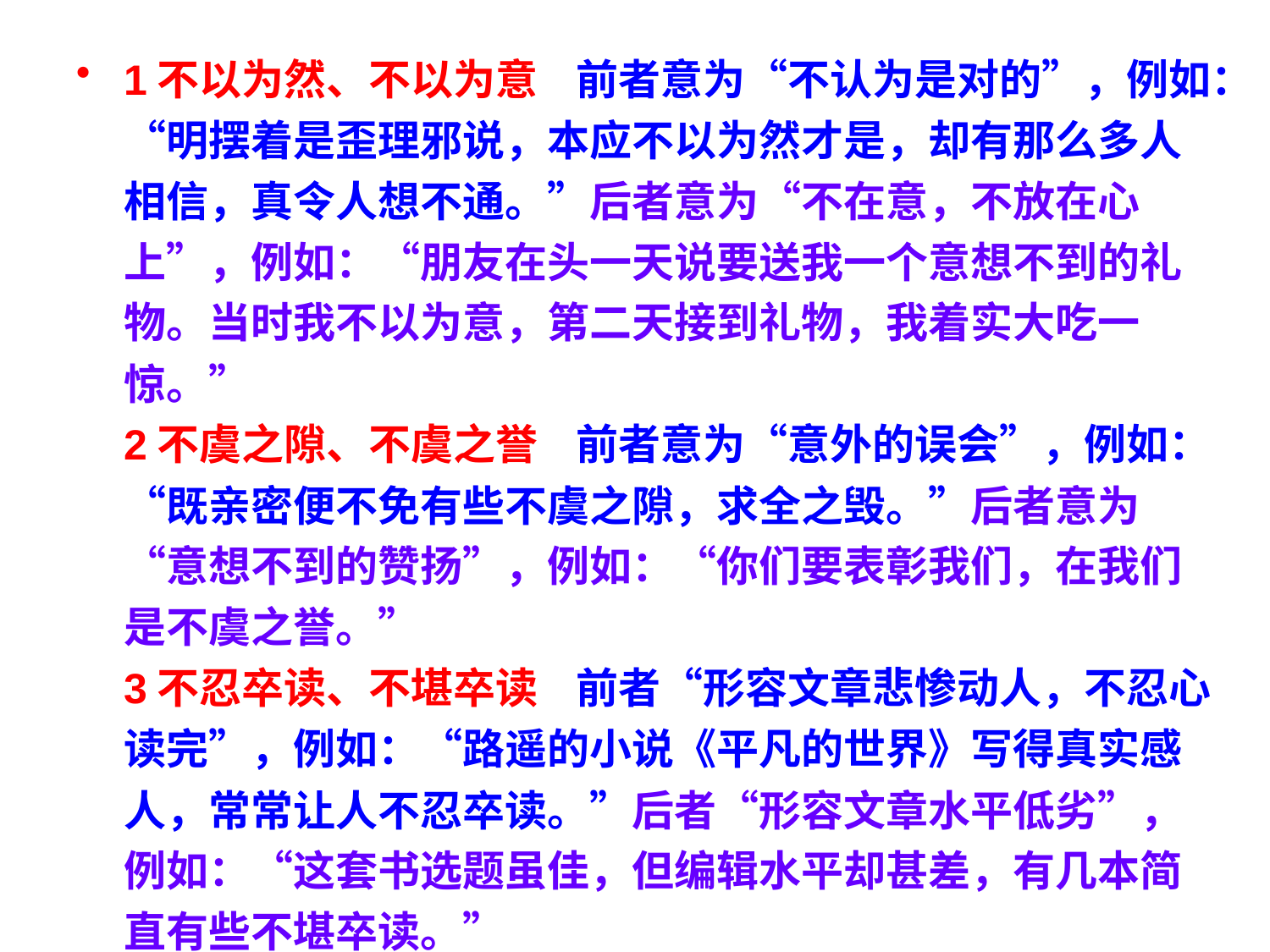

1不以为然、不以为意    前者意为“不认为是对的”，例如：“明摆着是歪理邪说，本应不以为然才是，却有那么多人相信，真令人想不通。”后者意为“不在意，不放在心上”，例如：“朋友在头一天说要送我一个意想不到的礼物。当时我不以为意，第二天接到礼物，我着实大吃一惊。”
2不虞之隙、不虞之誉    前者意为“意外的误会”，例如：“既亲密便不免有些不虞之隙，求全之毁。”后者意为“意想不到的赞扬”，例如：“你们要表彰我们，在我们是不虞之誉。”
3不忍卒读、不堪卒读    前者“形容文章悲惨动人，不忍心读完”，例如：“路遥的小说《平凡的世界》写得真实感人，常常让人不忍卒读。”后者“形容文章水平低劣”，例如：“这套书选题虽佳，但编辑水平却甚差，有几本简直有些不堪卒读。”